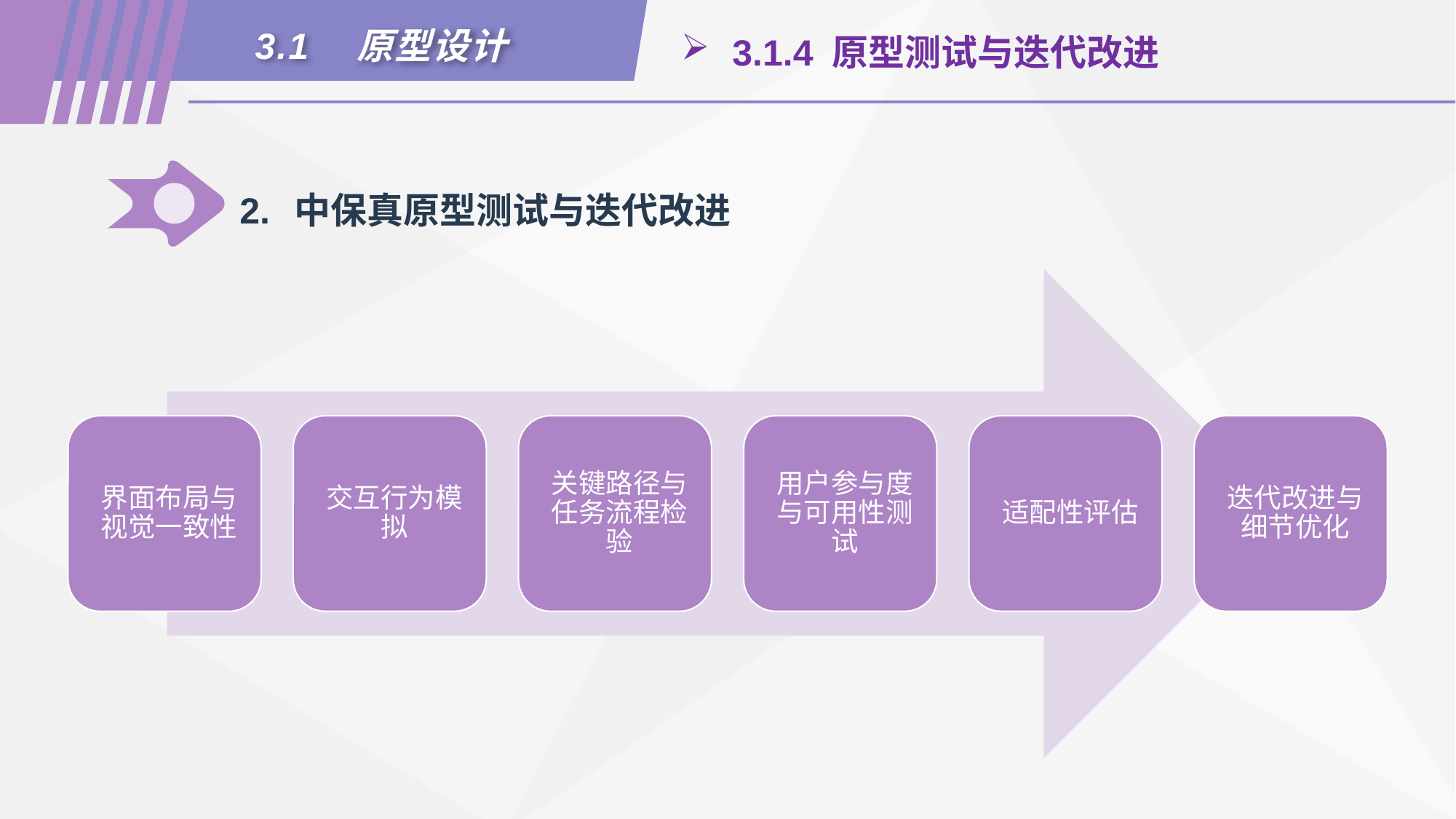

3.1　原型设计
 3.1.4 原型测试与迭代改进

2.	中保真原型测试与迭代改进
界面布局与视觉一致性
交互行为模拟
关键路径与任务流程检验
用户参与度与可用性测试
适配性评估
迭代改进与细节优化